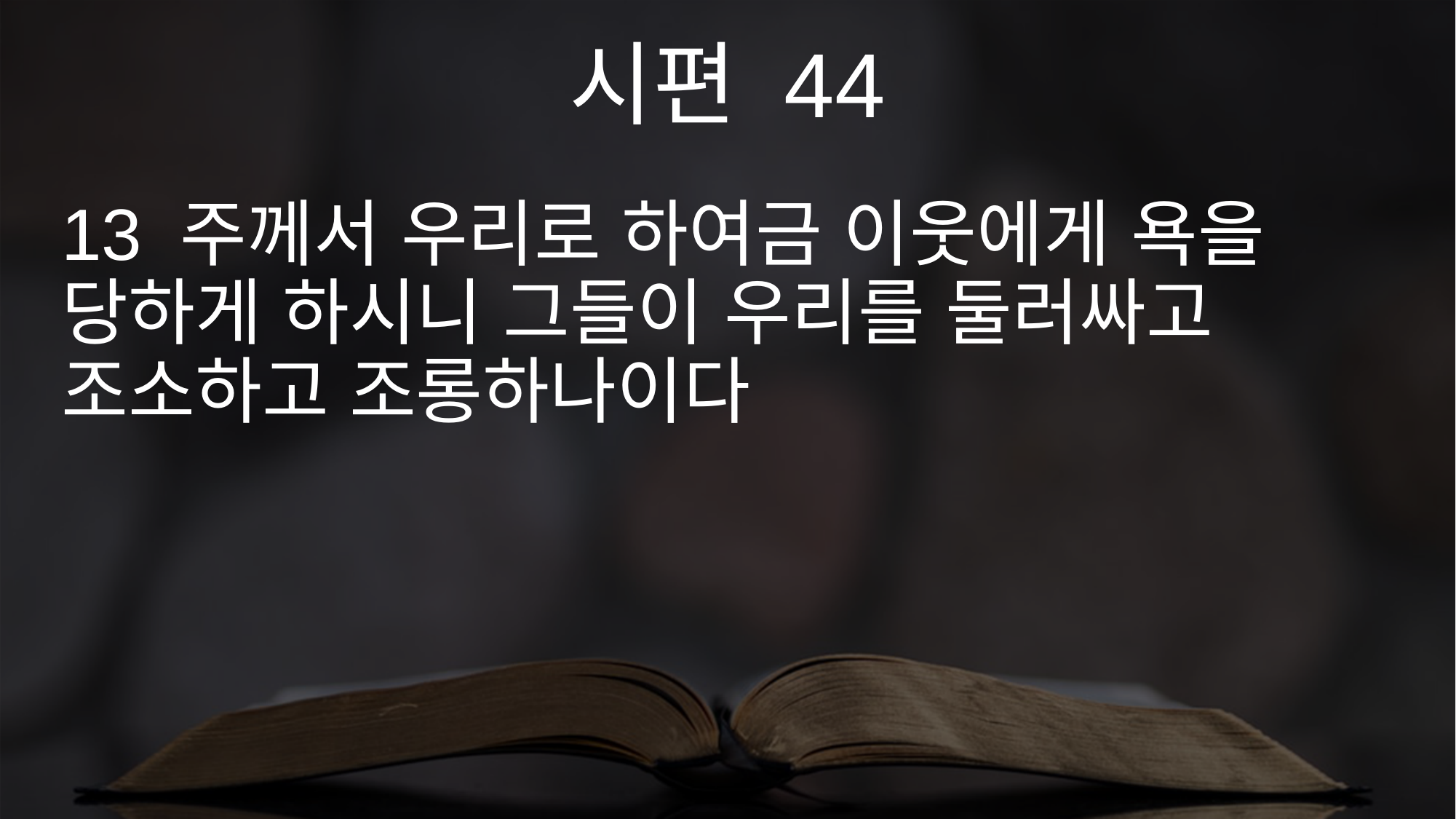

시편 44
13 주께서 우리로 하여금 이웃에게 욕을 당하게 하시니 그들이 우리를 둘러싸고 조소하고 조롱하나이다